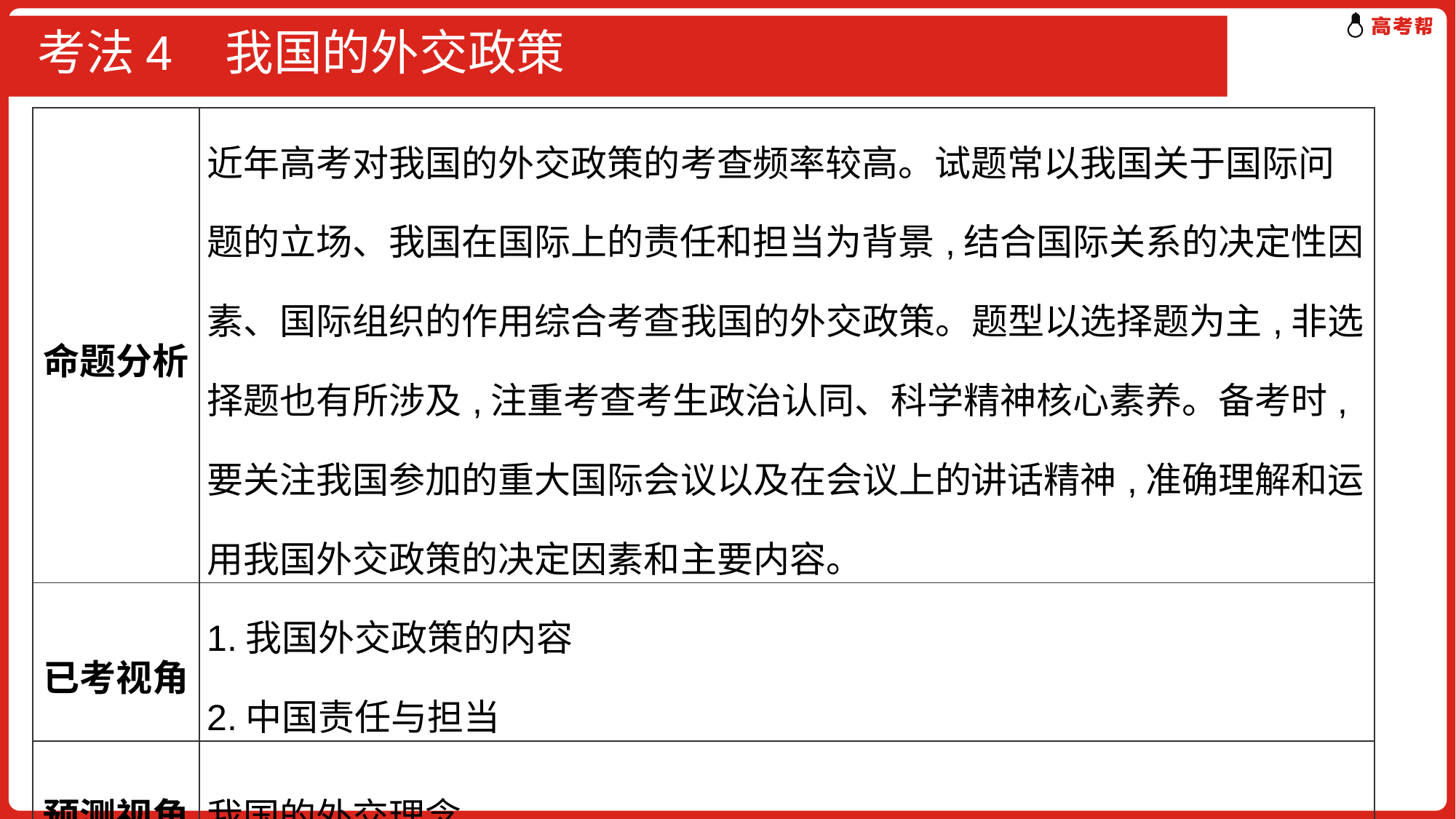

# 考法4   我国的外交政策
| 命题分析 | 近年高考对我国的外交政策的考查频率较高。试题常以我国关于国际问题的立场、我国在国际上的责任和担当为背景,结合国际关系的决定性因素、国际组织的作用综合考查我国的外交政策。题型以选择题为主,非选择题也有所涉及,注重考查考生政治认同、科学精神核心素养。备考时,要关注我国参加的重大国际会议以及在会议上的讲话精神,准确理解和运用我国外交政策的决定因素和主要内容。 |
| --- | --- |
| 已考视角 | 1.我国外交政策的内容 2.中国责任与担当 |
| 预测视角 | 我国的外交理念 |